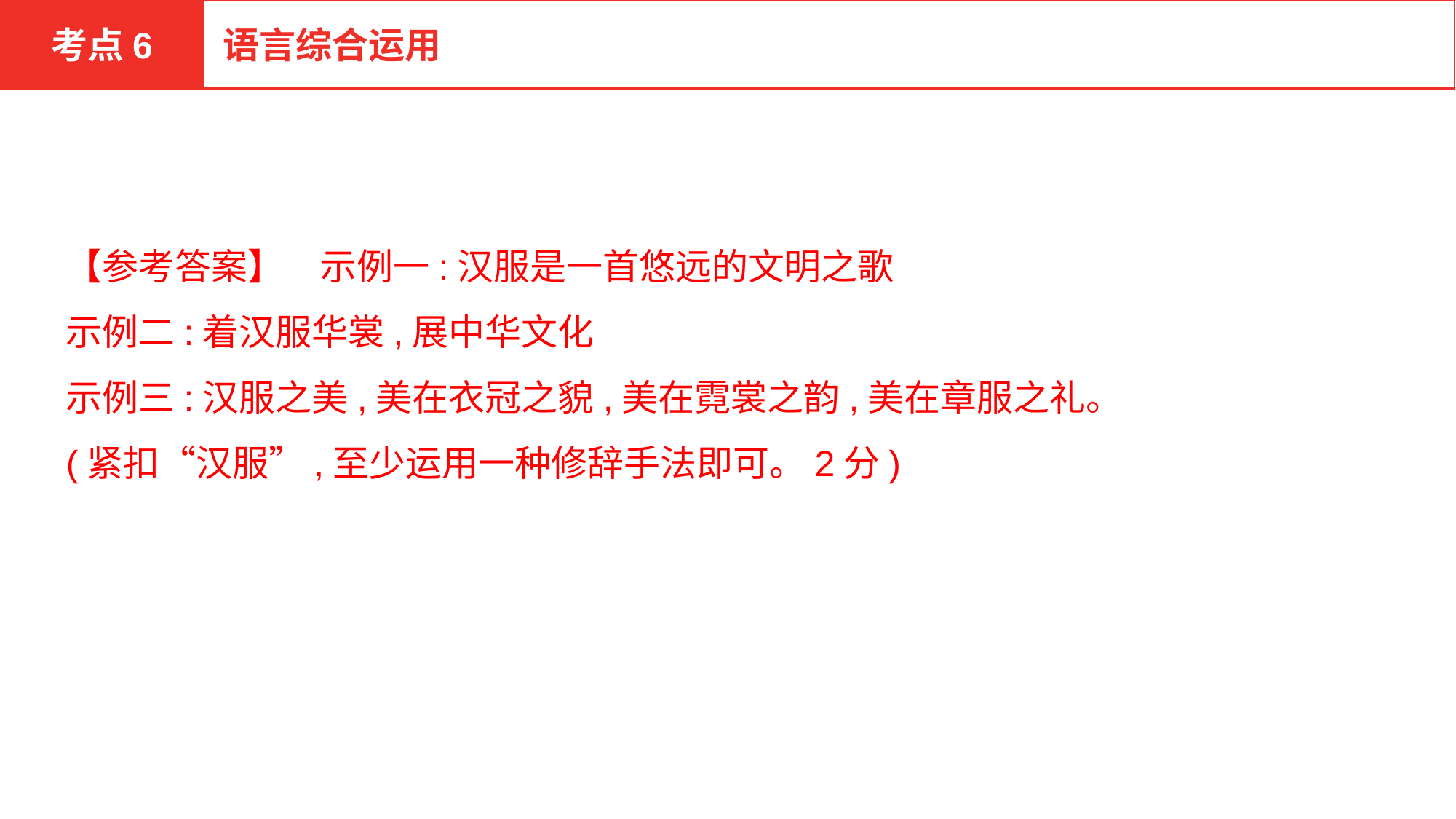

考点6
语言综合运用
【参考答案】　示例一:汉服是一首悠远的文明之歌
示例二:着汉服华裳,展中华文化
示例三:汉服之美,美在衣冠之貌,美在霓裳之韵,美在章服之礼。
(紧扣“汉服”,至少运用一种修辞手法即可。2分)